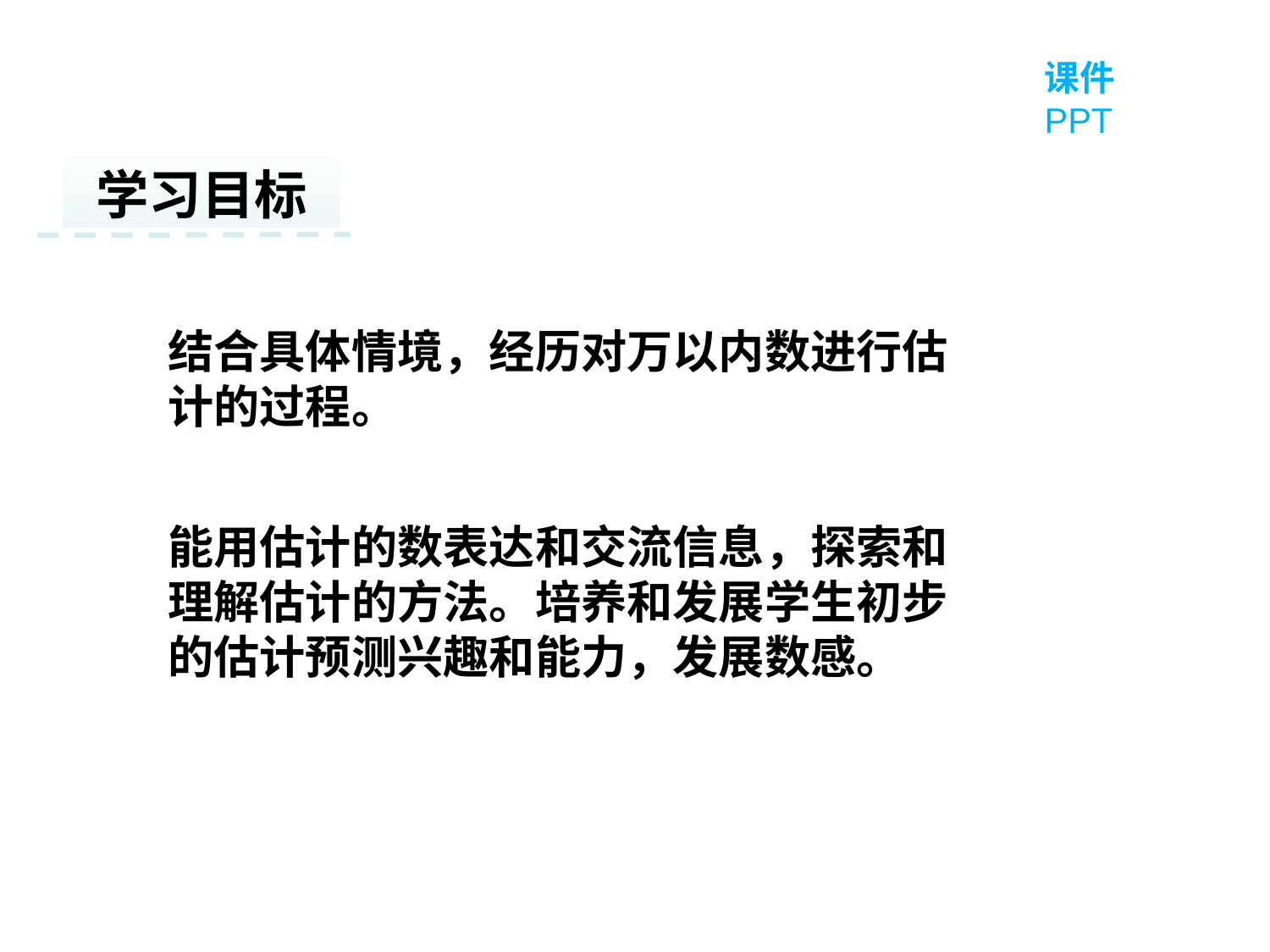

学习目标
结合具体情境，经历对万以内数进行估计的过程。
能用估计的数表达和交流信息，探索和理解估计的方法。培养和发展学生初步的估计预测兴趣和能力，发展数感。